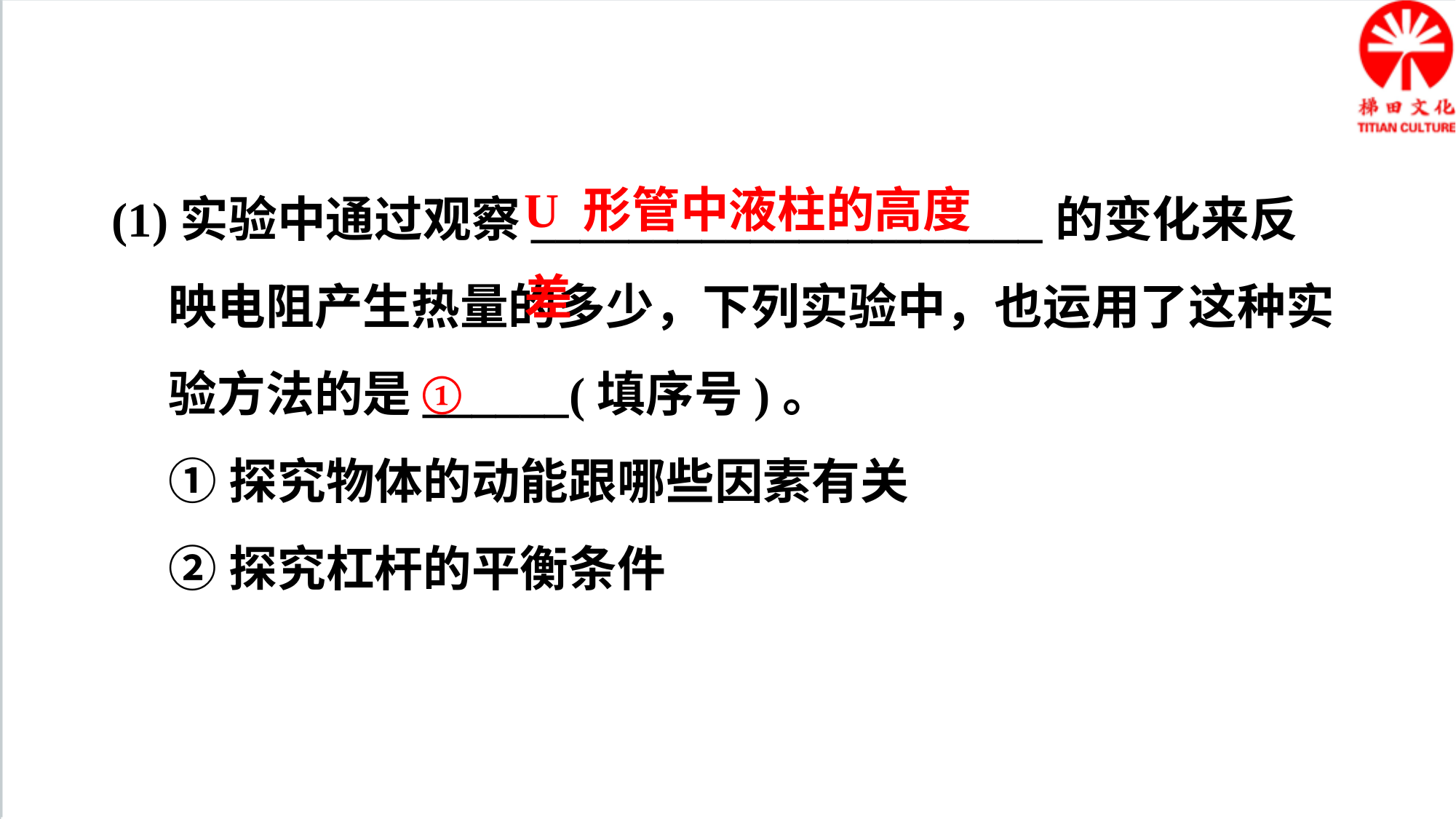

U 形管中液柱的高度差
(1)实验中通过观察_____________________的变化来反映电阻产生热量的多少，下列实验中，也运用了这种实验方法的是______(填序号)。
①探究物体的动能跟哪些因素有关
②探究杠杆的平衡条件
①